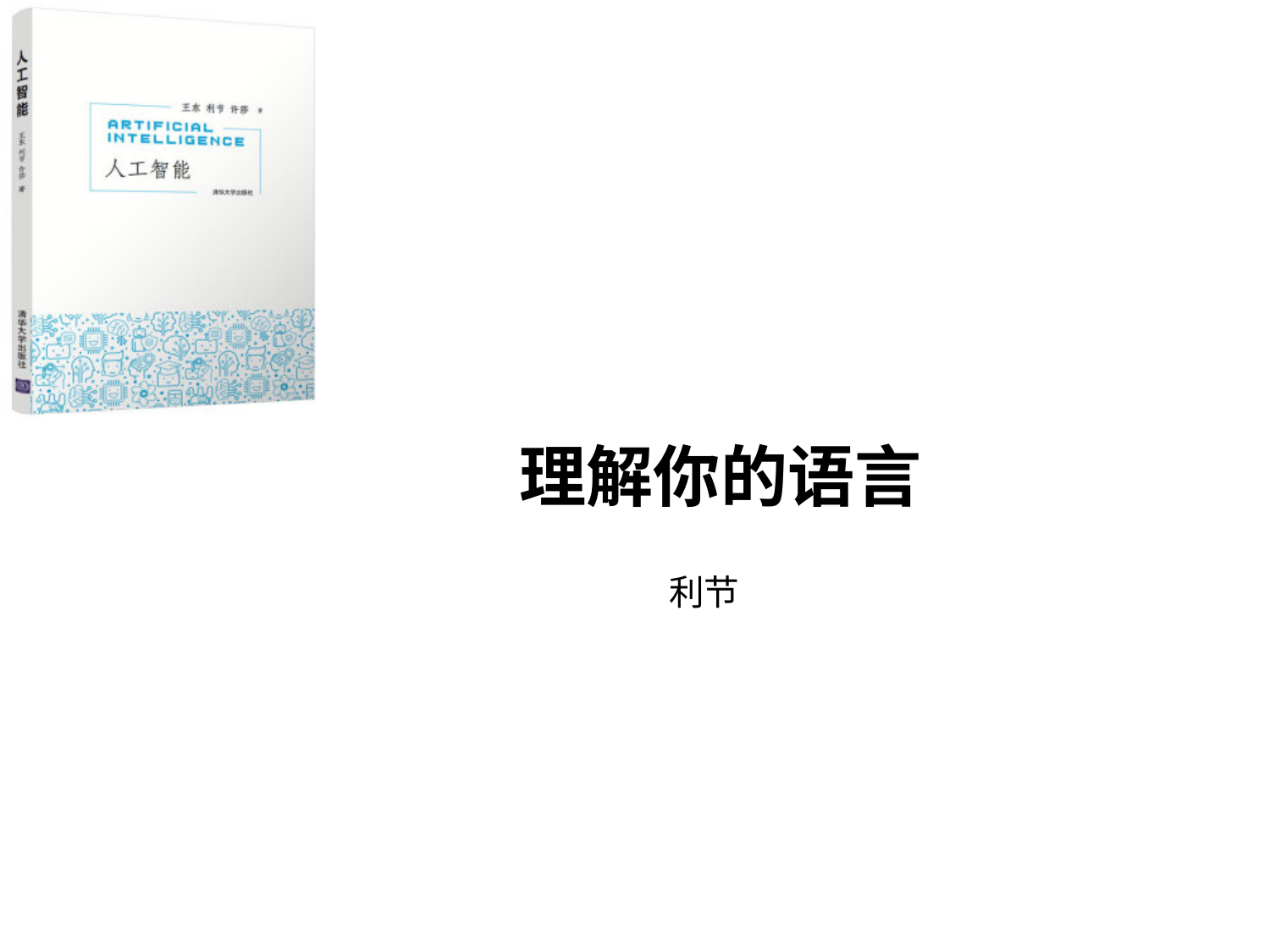

# 理解你的语言
利节
Credit to Shiyue Zhang@Tsinghua